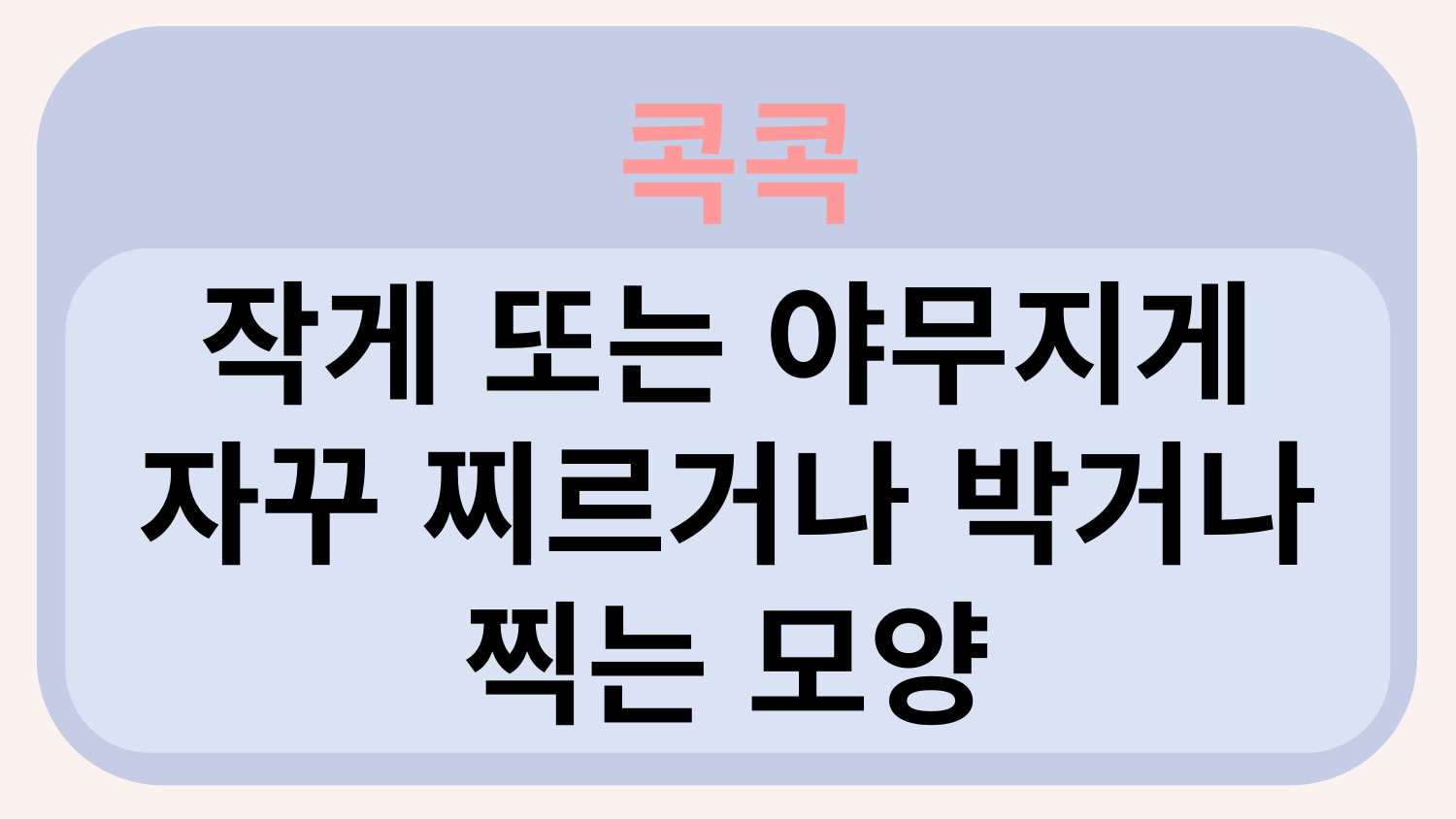

콕콕

?

작게 또는 야무지게 자꾸 찌르거나 박거나 찍는 모양